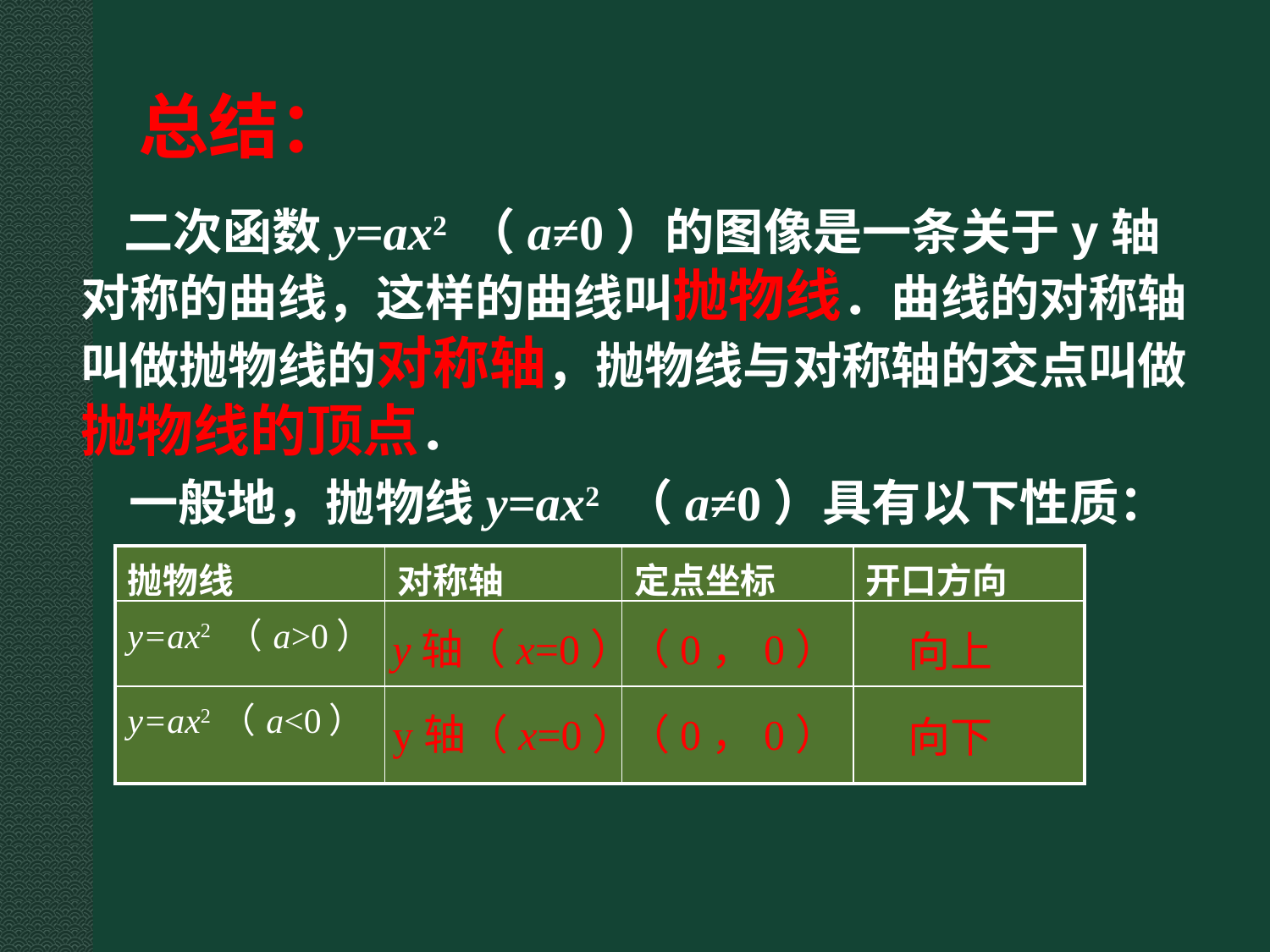

总结：
     二次函数y=ax2 （a≠0）的图像是一条关于y轴
对称的曲线，这样的曲线叫抛物线．曲线的对称轴
叫做抛物线的对称轴，抛物线与对称轴的交点叫做
抛物线的顶点．
一般地，抛物线y=ax2 （a≠0）具有以下性质：
| 抛物线 | 对称轴 | 定点坐标 | 开口方向 |
| --- | --- | --- | --- |
| y=ax2 （a>0） |  |  |  |
| y=ax2 （a<0） |  |  |  |
y轴（x=0）
（0，0）
向上
（0，0）
y轴（x=0）
向下